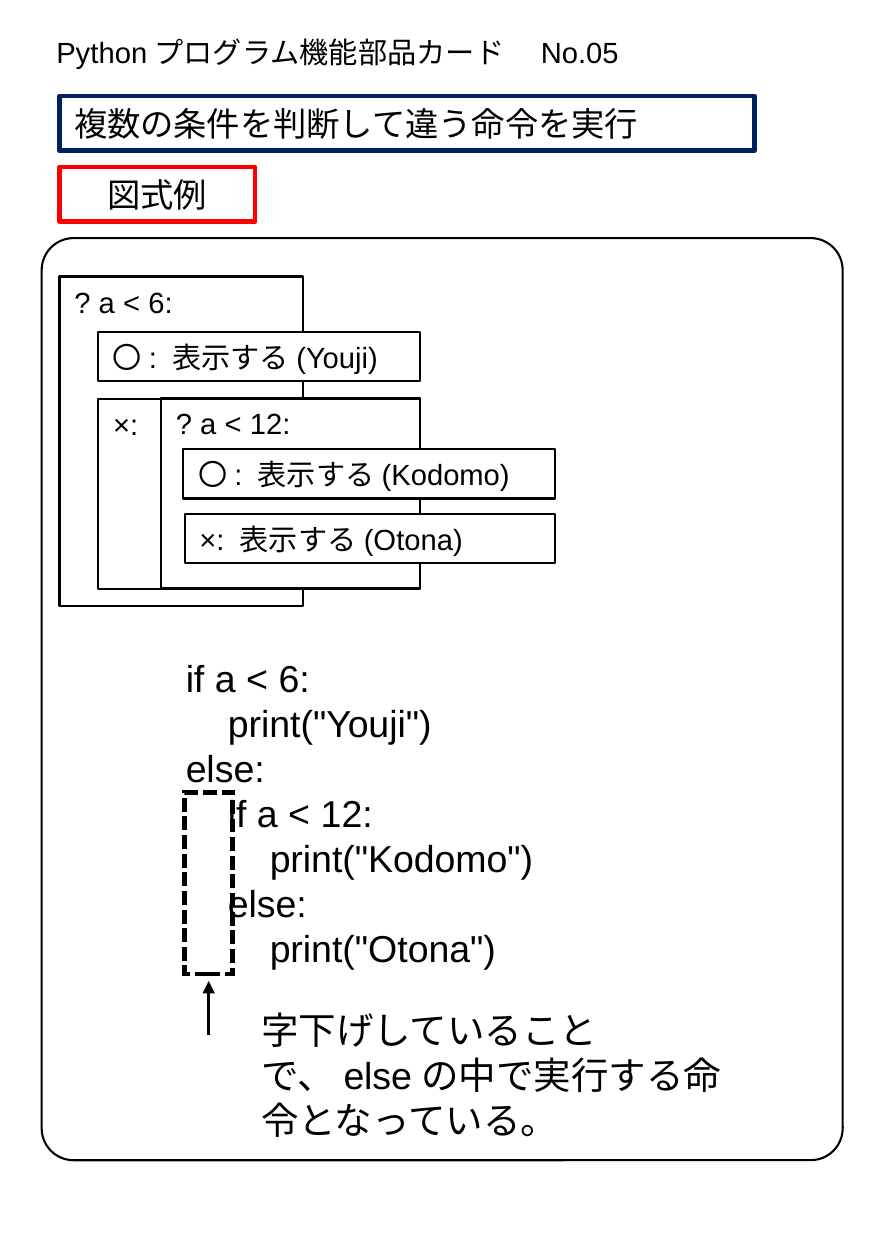

Pythonプログラム機能部品カード　No.05
複数の条件を判断して違う命令を実行
図式例

? a < 6:

〇: 表示する(Youji)
? a < 12:

×:

〇: 表示する(Kodomo)
×: 表示する(Otona)
if a < 6:
    print("Youji")
else:
    if a < 12:
        print("Kodomo")
    else:
        print("Otona")

字下げしていることで、elseの中で実行する命令となっている。